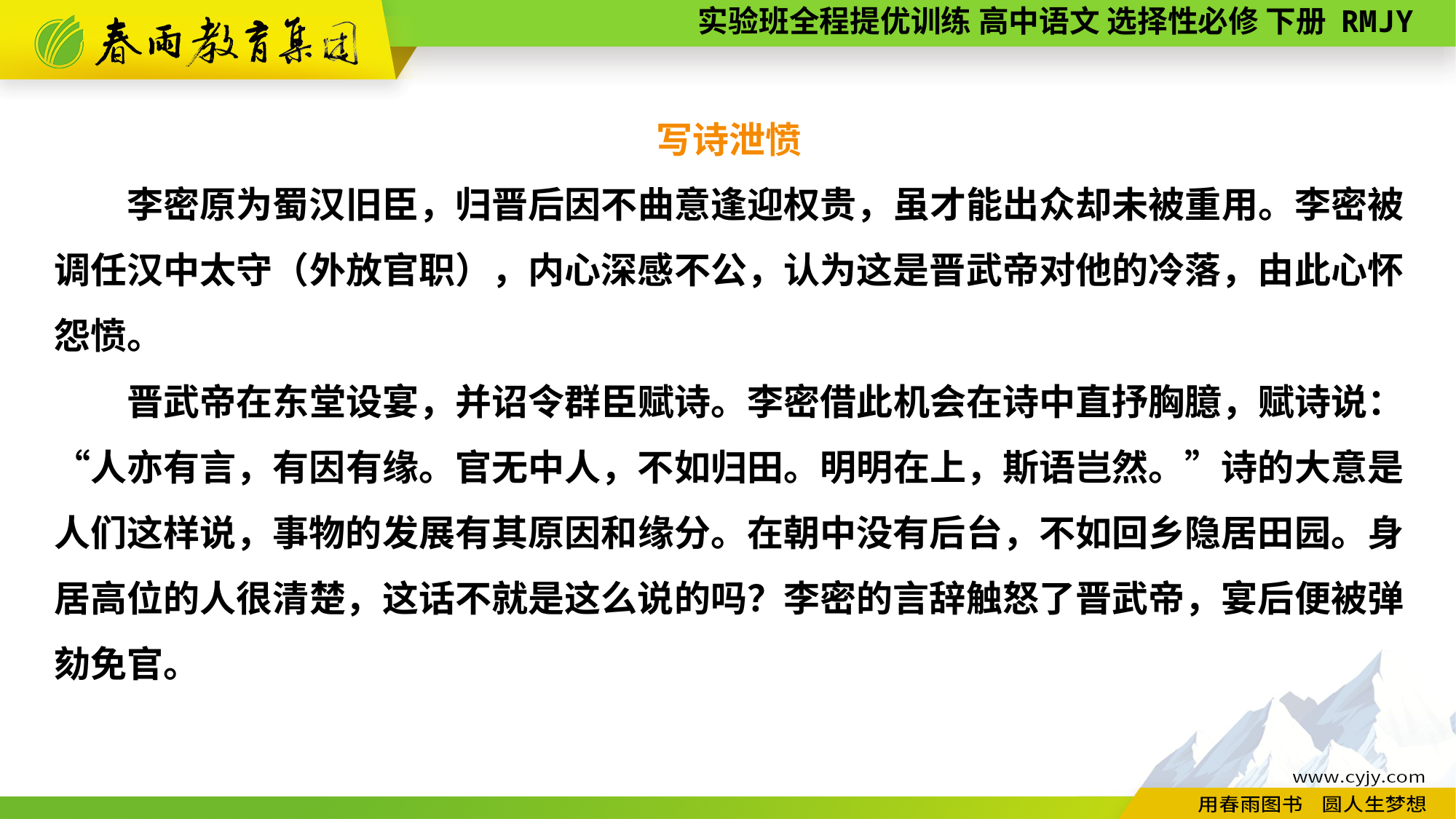

写诗泄愤
李密原为蜀汉旧臣，归晋后因不曲意逢迎权贵，虽才能出众却未被重用。李密被调任汉中太守（外放官职），内心深感不公，认为这是晋武帝对他的冷落，由此心怀怨愤。
晋武帝在东堂设宴，并诏令群臣赋诗。李密借此机会在诗中直抒胸臆，赋诗说：“人亦有言，有因有缘。官无中人，不如归田。明明在上，斯语岂然。”诗的大意是人们这样说，事物的发展有其原因和缘分。在朝中没有后台，不如回乡隐居田园。身居高位的人很清楚，这话不就是这么说的吗？李密的言辞触怒了晋武帝，宴后便被弹劾免官。